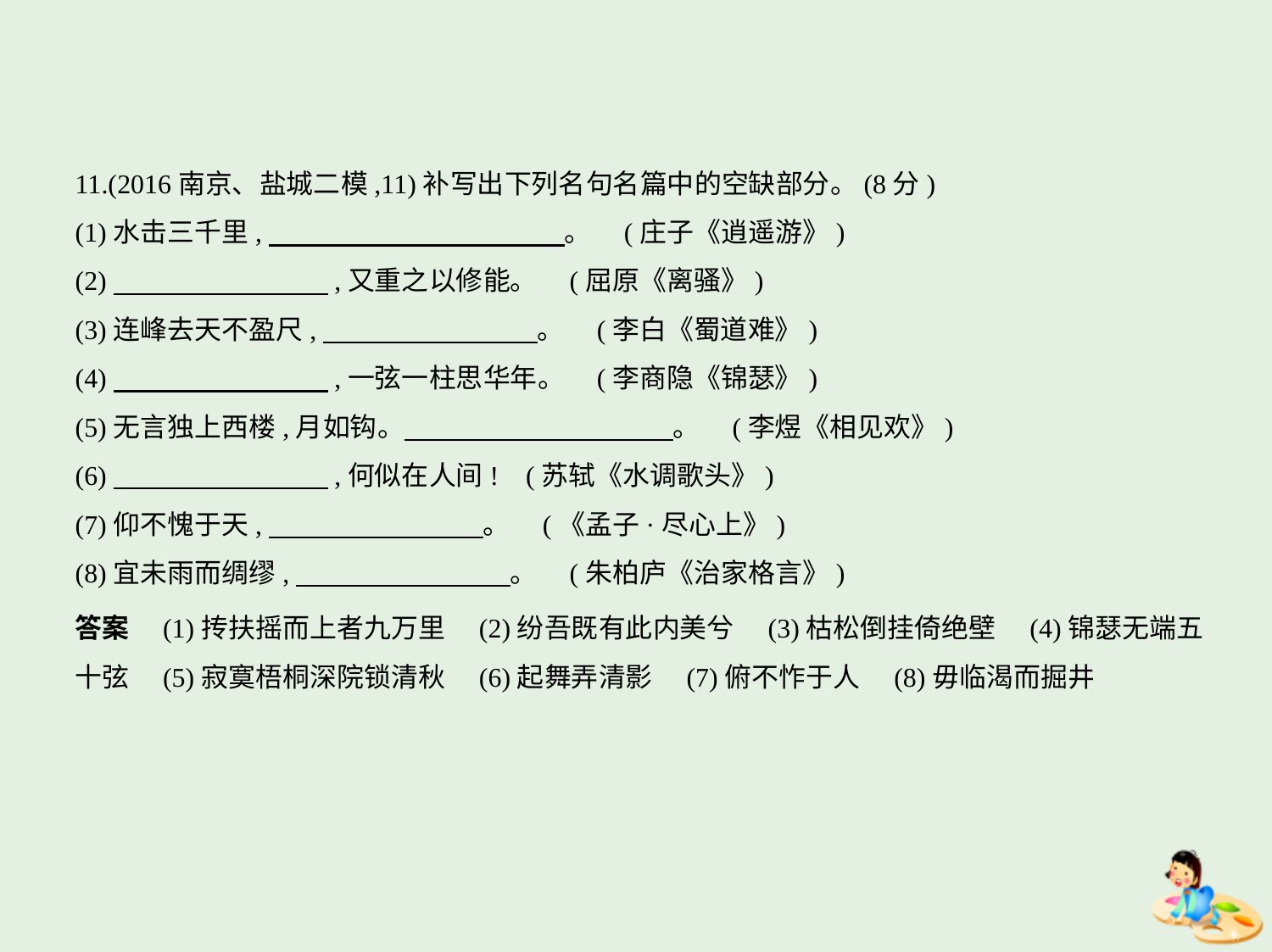

11.(2016南京、盐城二模,11)补写出下列名句名篇中的空缺部分。(8分)
(1)水击三千里,　　　　　　　　　　    。 (庄子《逍遥游》)
(2)　　　　　　　    ,又重之以修能。 (屈原《离骚》)
(3)连峰去天不盈尺,　　　　　　　    。 (李白《蜀道难》)
(4)　　　　　　　    ,一弦一柱思华年。 (李商隐《锦瑟》)
(5)无言独上西楼,月如钩。　　　　　　　　　    。 (李煜《相见欢》)
(6)　　　　　　　    ,何似在人间! (苏轼《水调歌头》)
(7)仰不愧于天,　　　　　　　    。 (《孟子·尽心上》)
(8)宜未雨而绸缪,　　　　　　　    。 (朱柏庐《治家格言》)
答案　(1)抟扶摇而上者九万里　(2)纷吾既有此内美兮　(3)枯松倒挂倚绝壁　(4)锦瑟无端五
十弦　(5)寂寞梧桐深院锁清秋　(6)起舞弄清影　(7)俯不怍于人　(8)毋临渴而掘井